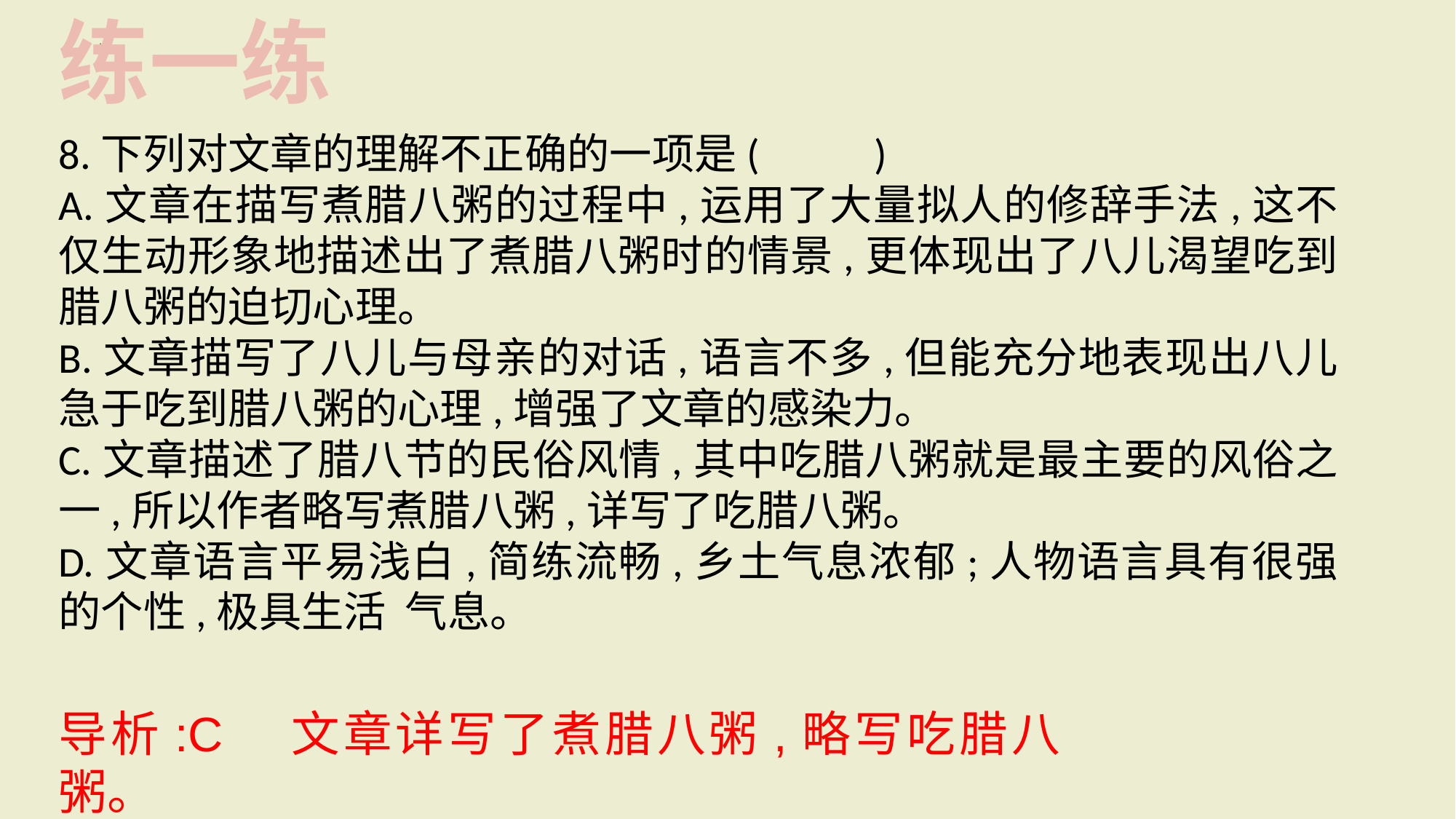

练一练
8.下列对文章的理解不正确的一项是(　 　)
A.文章在描写煮腊八粥的过程中,运用了大量拟人的修辞手法,这不仅生动形象地描述出了煮腊八粥时的情景,更体现出了八儿渴望吃到腊八粥的迫切心理。
B.文章描写了八儿与母亲的对话,语言不多,但能充分地表现出八儿急于吃到腊八粥的心理,增强了文章的感染力。
C.文章描述了腊八节的民俗风情,其中吃腊八粥就是最主要的风俗之一,所以作者略写煮腊八粥,详写了吃腊八粥。
D.文章语言平易浅白,简练流畅,乡土气息浓郁;人物语言具有很强的个性,极具生活  气息。
导析:C　文章详写了煮腊八粥,略写吃腊八粥。